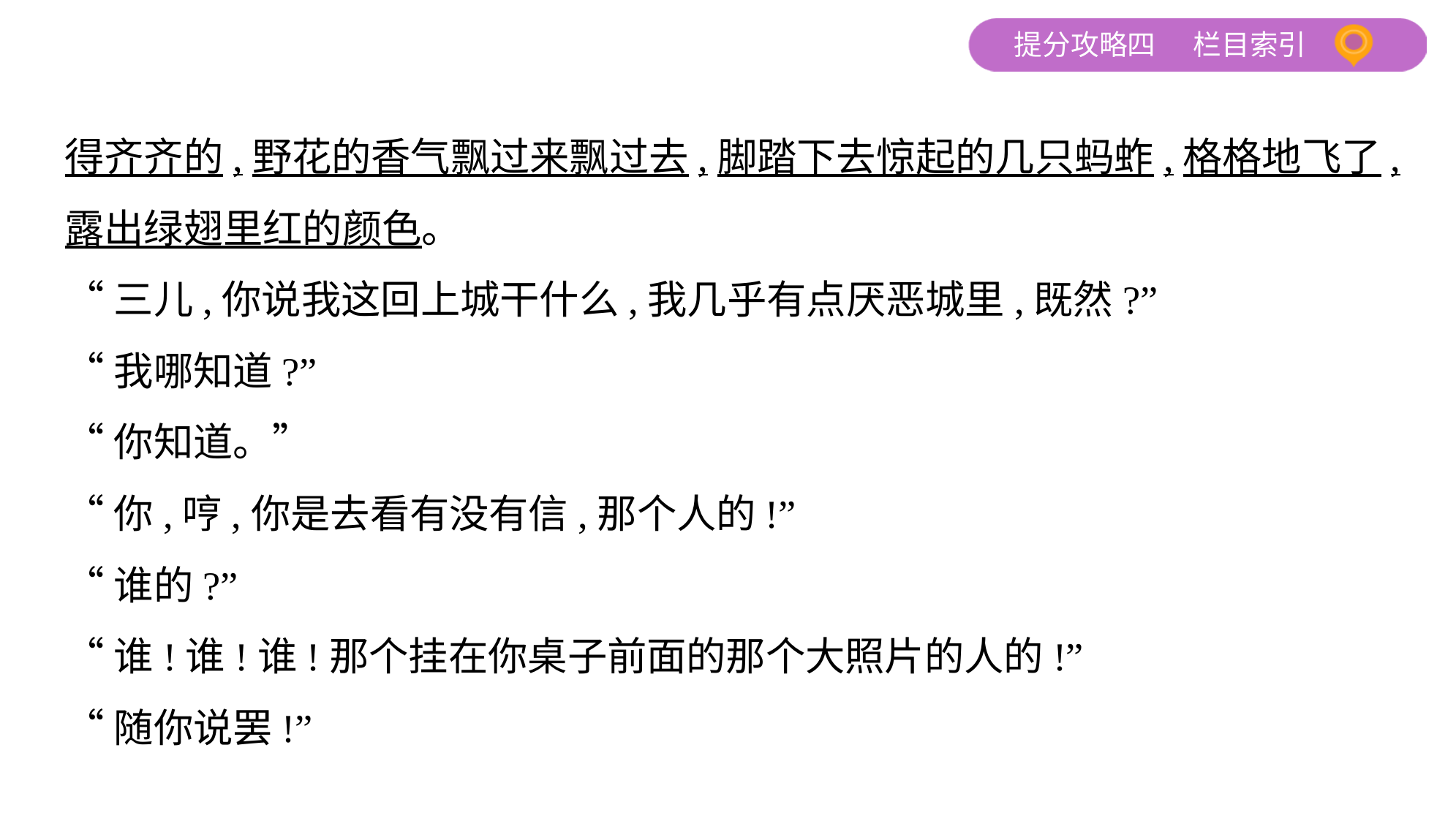

得齐齐的,野花的香气飘过来飘过去,脚踏下去惊起的几只蚂蚱,格格地飞了,
露出绿翅里红的颜色。
“三儿,你说我这回上城干什么,我几乎有点厌恶城里,既然?”
“我哪知道?”
“你知道。”
“你,哼,你是去看有没有信,那个人的!”
“谁的?”
“谁!谁!谁!那个挂在你桌子前面的那个大照片的人的!”
“随你说罢!”